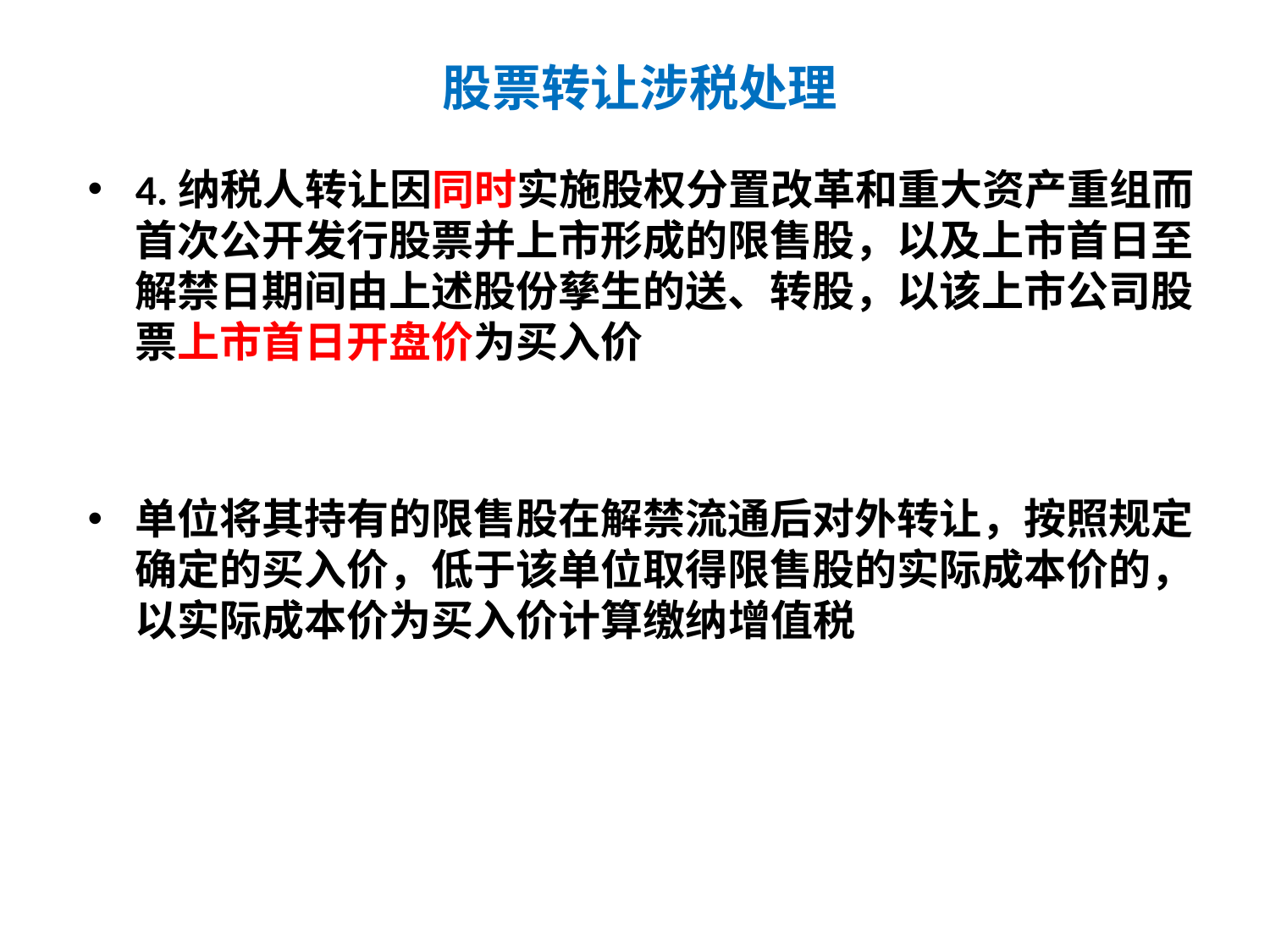

# 股票转让涉税处理
4.纳税人转让因同时实施股权分置改革和重大资产重组而首次公开发行股票并上市形成的限售股，以及上市首日至解禁日期间由上述股份孳生的送、转股，以该上市公司股票上市首日开盘价为买入价

单位将其持有的限售股在解禁流通后对外转让，按照规定确定的买入价，低于该单位取得限售股的实际成本价的，以实际成本价为买入价计算缴纳增值税